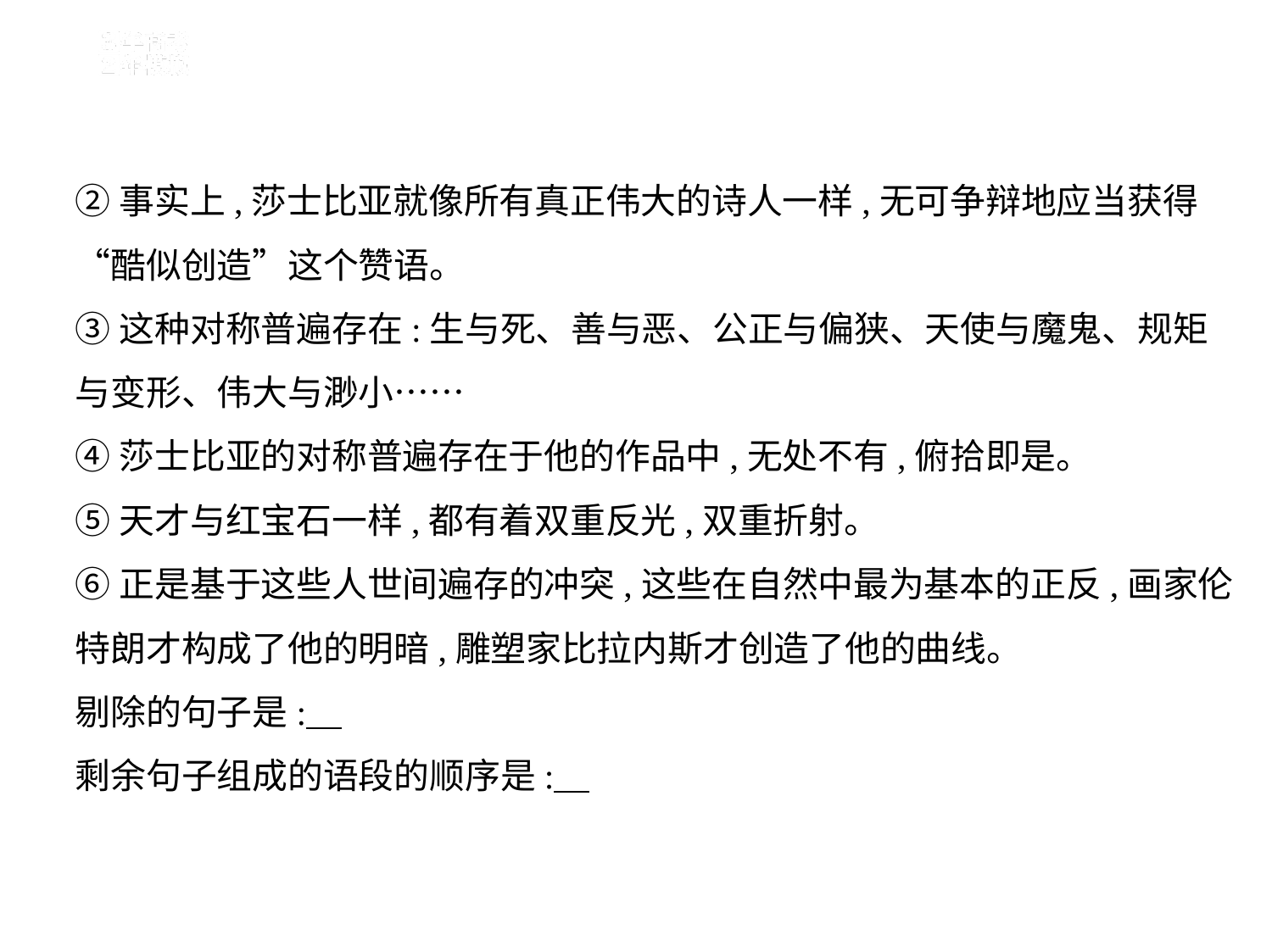

②事实上,莎士比亚就像所有真正伟大的诗人一样,无可争辩地应当获得
“酷似创造”这个赞语。
③这种对称普遍存在:生与死、善与恶、公正与偏狭、天使与魔鬼、规矩
与变形、伟大与渺小……
④莎士比亚的对称普遍存在于他的作品中,无处不有,俯拾即是。
⑤天才与红宝石一样,都有着双重反光,双重折射。
⑥正是基于这些人世间遍存的冲突,这些在自然中最为基本的正反,画家伦
特朗才构成了他的明暗,雕塑家比拉内斯才创造了他的曲线。
剔除的句子是:
剩余句子组成的语段的顺序是: